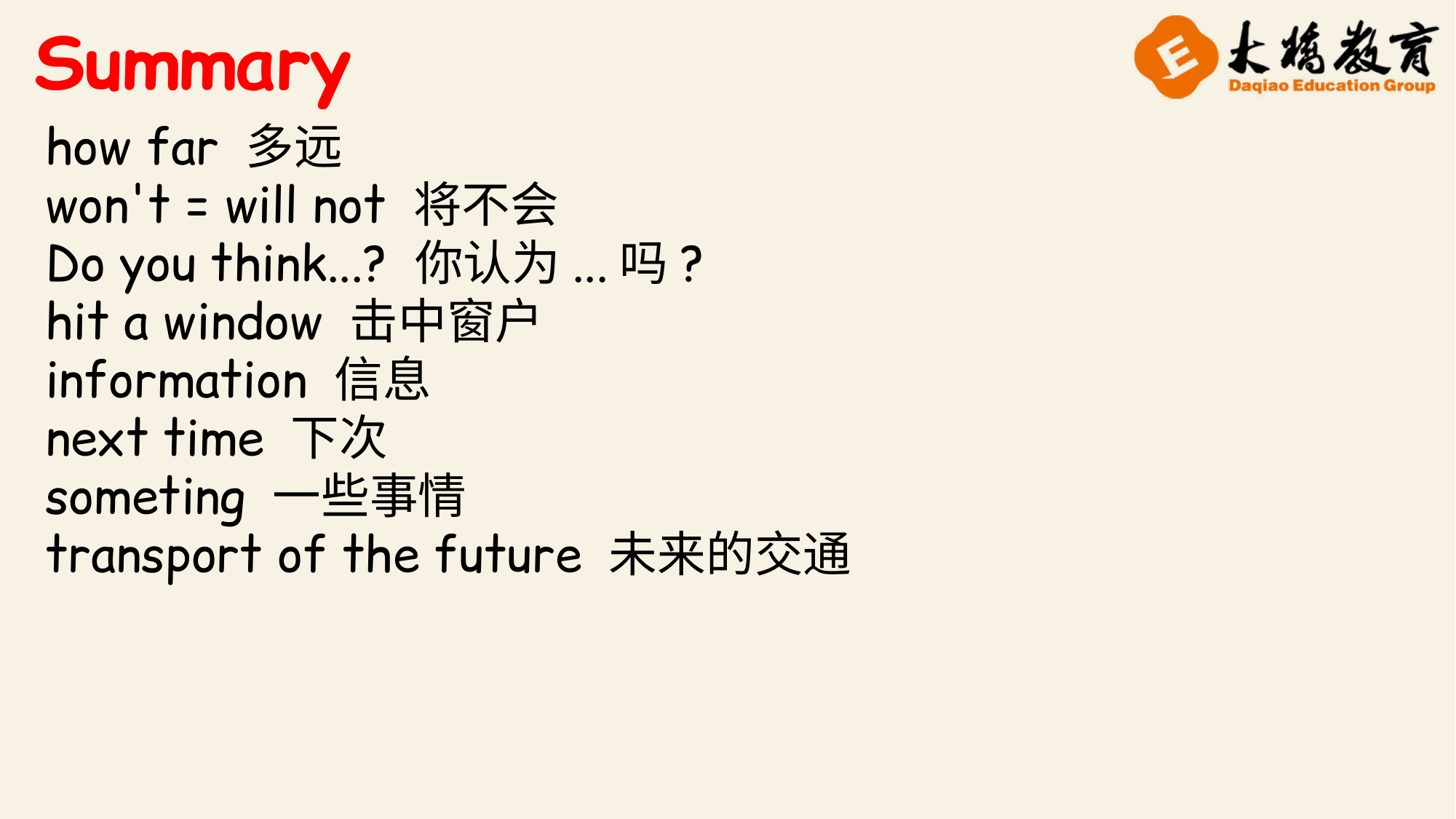

Summary
how far 多远
won't = will not 将不会
Do you think...? 你认为...吗?
hit a window 击中窗户
information 信息
next time 下次
someting 一些事情
transport of the future 未来的交通